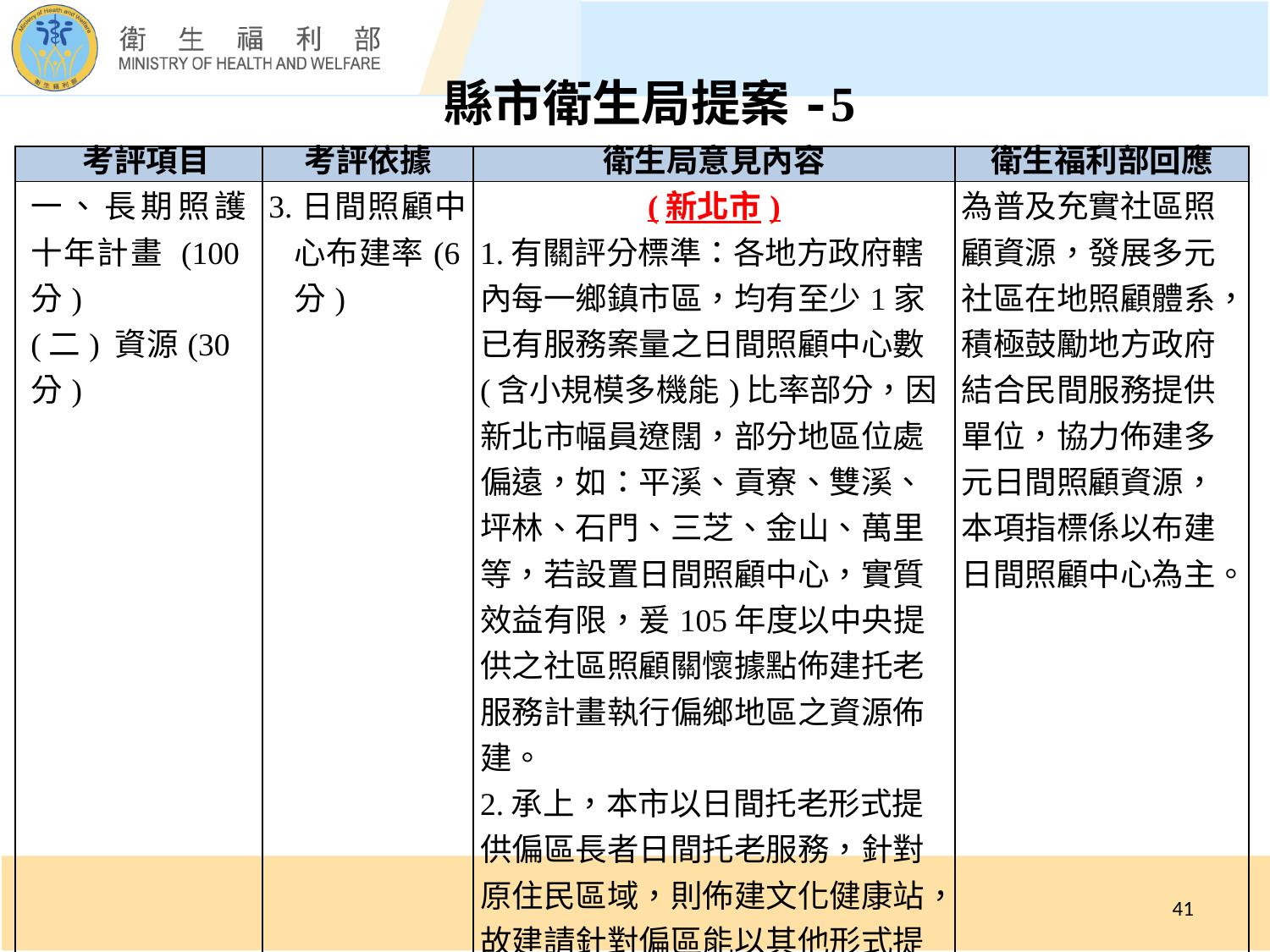

縣市衛生局提案-5
| ­­ 考評項目 | 考評依據 | 衛生局意見內容 | 衛生福利部回應 |
| --- | --- | --- | --- |
| 一、長期照護十年計畫 (100分) (二) 資源(30分) | 3.日間照顧中心布建率(6分) | (新北市) 1.有關評分標準：各地方政府轄內每一鄉鎮市區，均有至少1家已有服務案量之日間照顧中心數(含小規模多機能)比率部分，因新北市幅員遼闊，部分地區位處偏遠，如：平溪、貢寮、雙溪、坪林、石門、三芝、金山、萬里等，若設置日間照顧中心，實質效益有限，爰105年度以中央提供之社區照顧關懷據點佈建托老服務計畫執行偏鄉地區之資源佈建。 2.承上，本市以日間托老形式提供偏區長者日間托老服務，針對原住民區域，則佈建文化健康站，故建請針對偏區能以其他形式提供服務，而非僅以日間照顧中心數認定。 | 為普及充實社區照顧資源，發展多元社區在地照顧體系，積極鼓勵地方政府結合民間服務提供單位，協力佈建多元日間照顧資源，本項指標係以布建日間照顧中心為主。 |
41